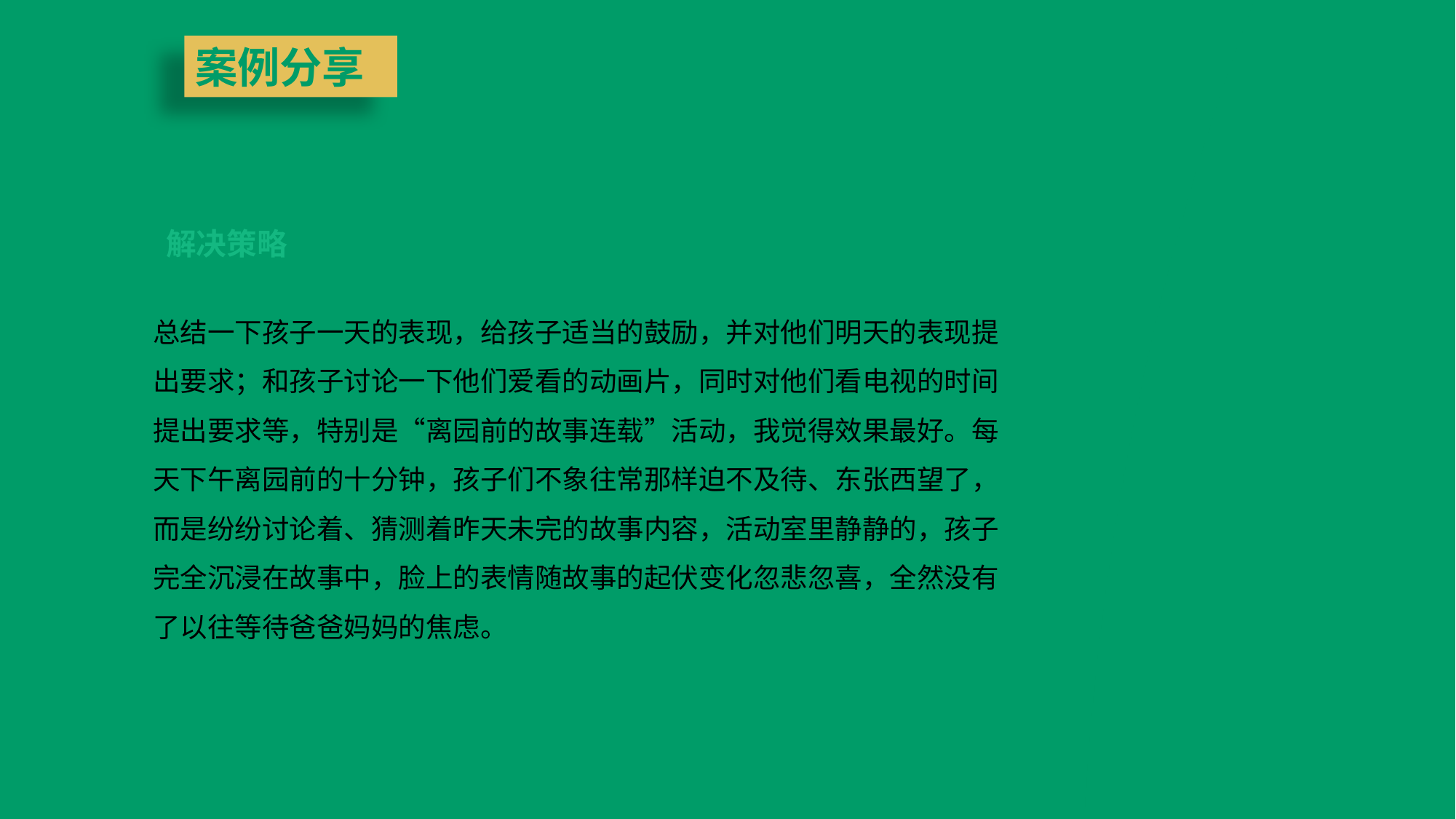

案例分享
解决策略

总结一下孩子一天的表现，给孩子适当的鼓励，并对他们明天的表现提出要求；和孩子讨论一下他们爱看的动画片，同时对他们看电视的时间提出要求等，特别是“离园前的故事连载”活动，我觉得效果最好。每天下午离园前的十分钟，孩子们不象往常那样迫不及待、东张西望了，而是纷纷讨论着、猜测着昨天未完的故事内容，活动室里静静的，孩子完全沉浸在故事中，脸上的表情随故事的起伏变化忽悲忽喜，全然没有了以往等待爸爸妈妈的焦虑。

INDUCTION TRAINING